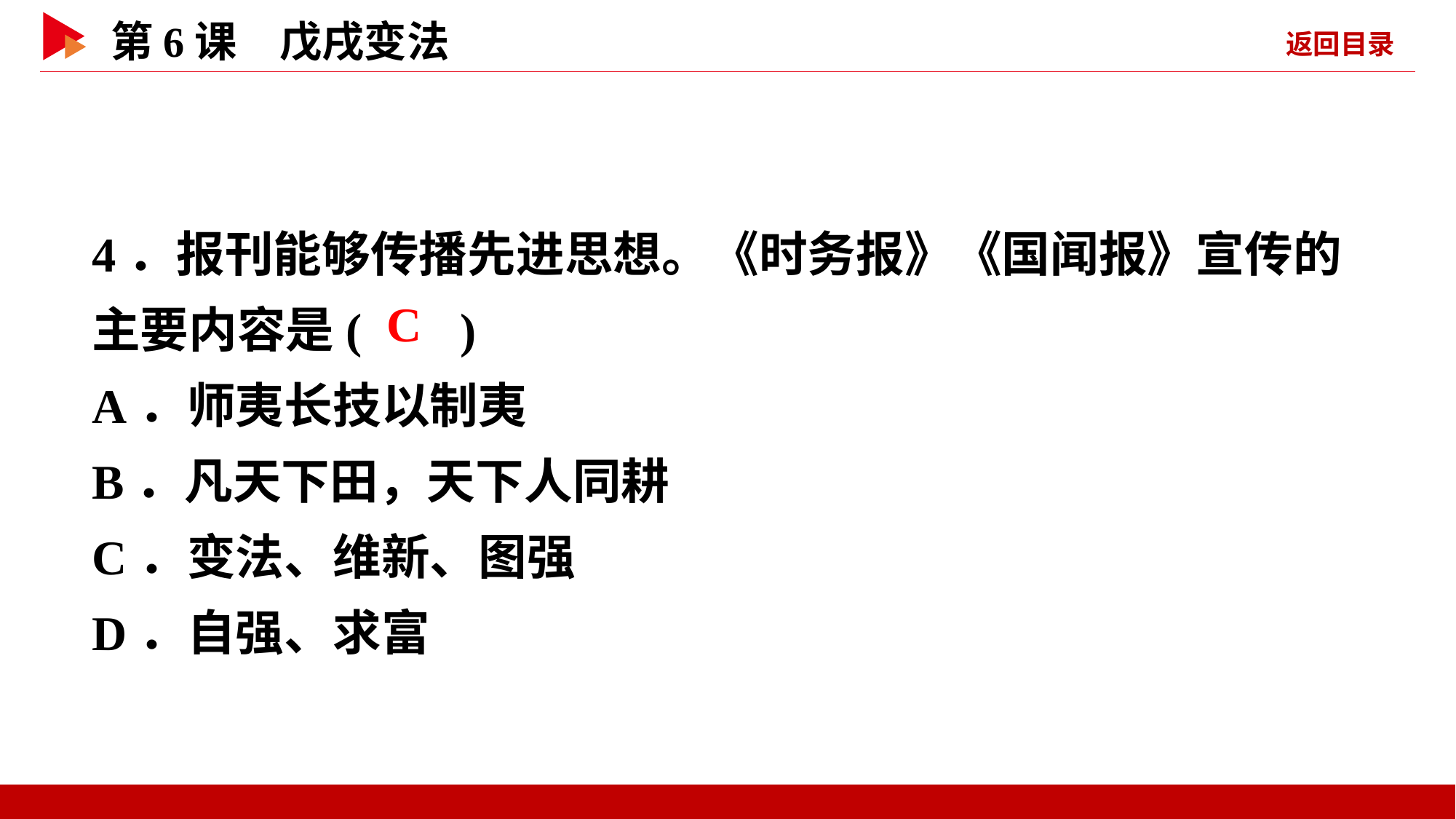

4．报刊能够传播先进思想。《时务报》《国闻报》宣传的主要内容是(        )
A．师夷长技以制夷
B．凡天下田，天下人同耕
C．变法、维新、图强
D．自强、求富
   C